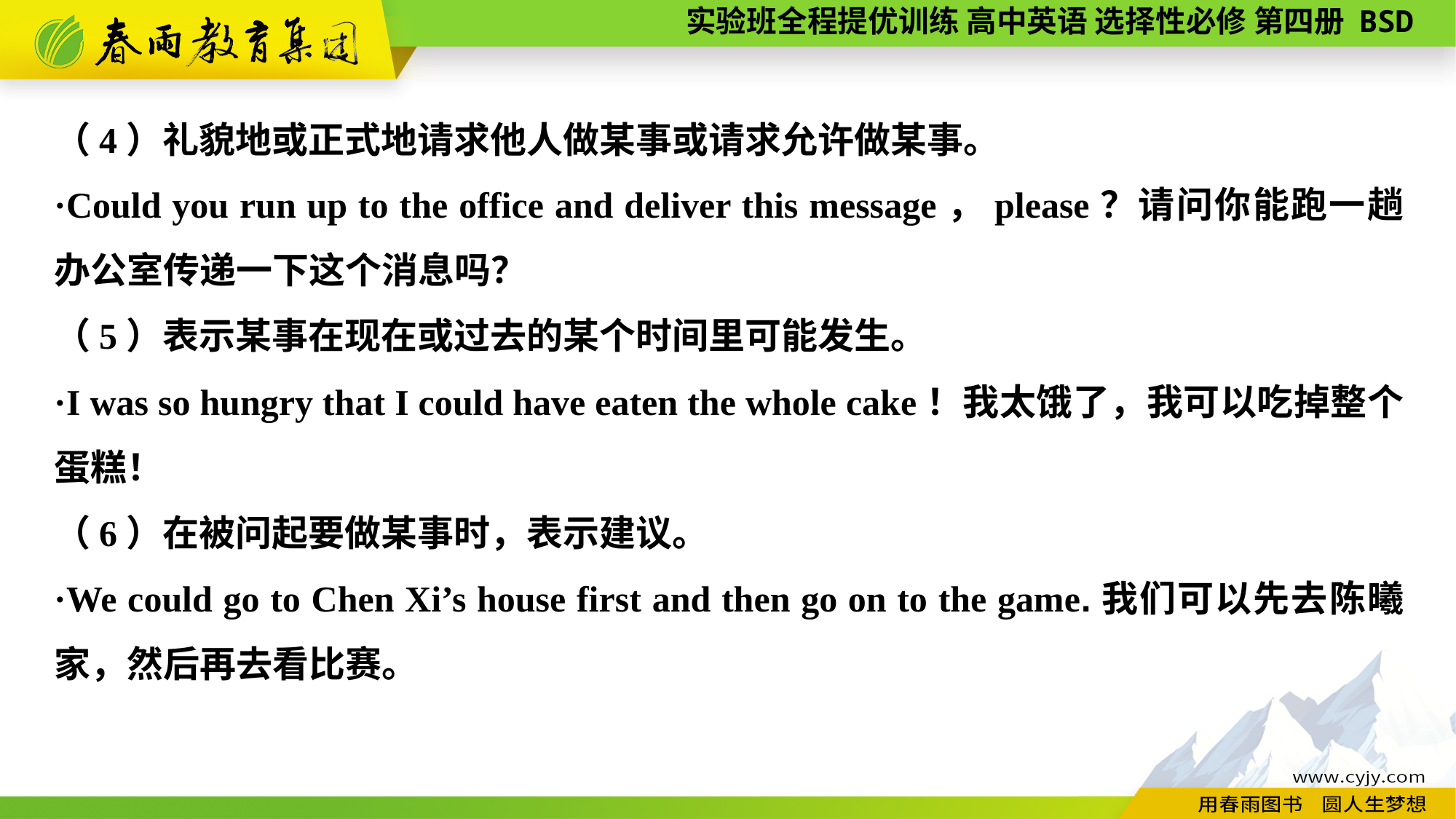

（4）礼貌地或正式地请求他人做某事或请求允许做某事。
·Could you run up to the office and deliver this message，please？请问你能跑一趟办公室传递一下这个消息吗？
（5）表示某事在现在或过去的某个时间里可能发生。
·I was so hungry that I could have eaten the whole cake！我太饿了，我可以吃掉整个蛋糕！
（6）在被问起要做某事时，表示建议。
·We could go to Chen Xi’s house first and then go on to the game.我们可以先去陈曦家，然后再去看比赛。